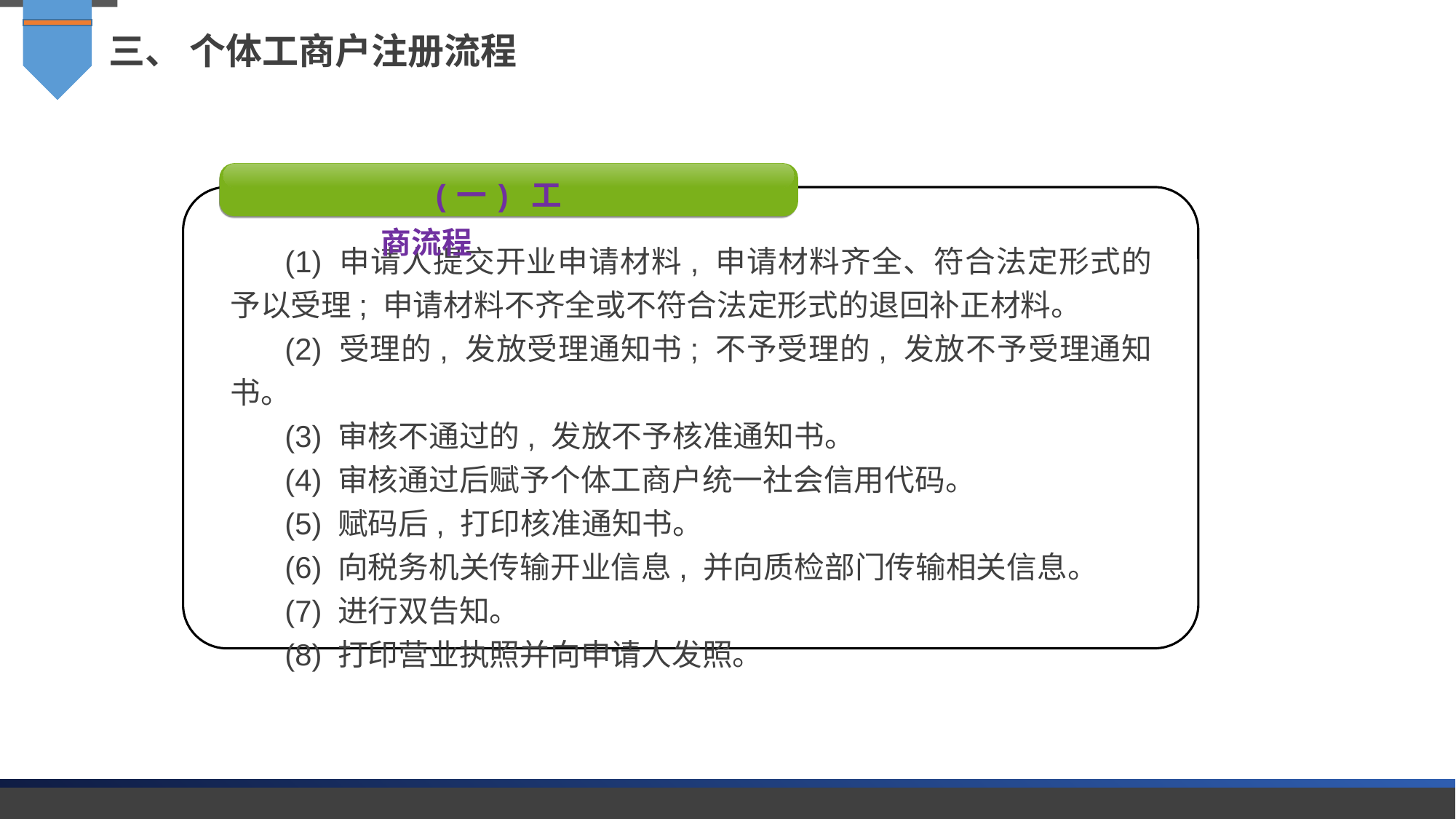

三、 个体工商户注册流程
(一) 工商流程

(1) 申请人提交开业申请材料, 申请材料齐全、符合法定形式的予以受理; 申请材料不齐全或不符合法定形式的退回补正材料。
(2) 受理的, 发放受理通知书; 不予受理的, 发放不予受理通知书。
(3) 审核不通过的, 发放不予核准通知书。
(4) 审核通过后赋予个体工商户统一社会信用代码。
(5) 赋码后, 打印核准通知书。
(6) 向税务机关传输开业信息, 并向质检部门传输相关信息。
(7) 进行双告知。
(8) 打印营业执照并向申请人发照。